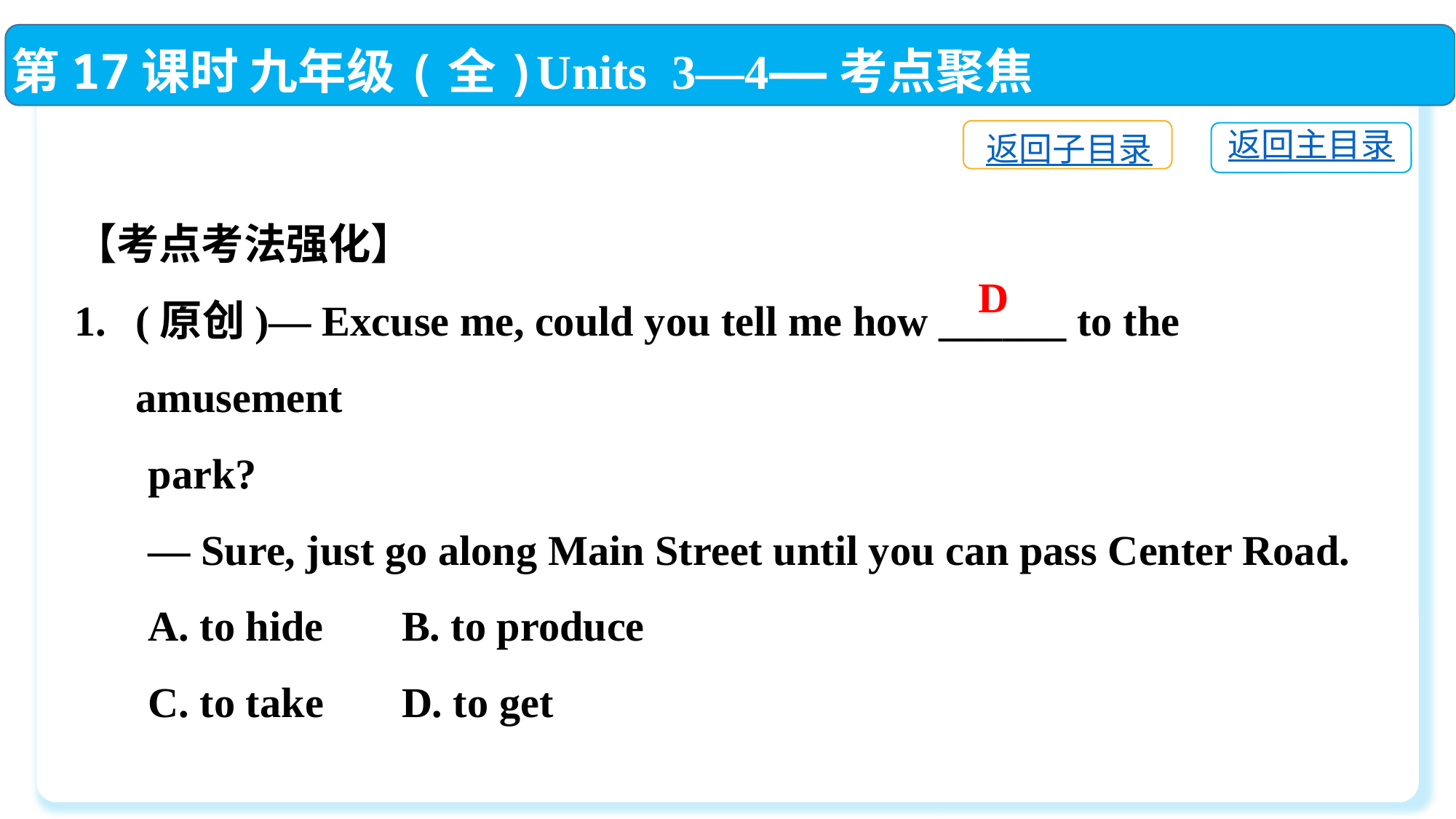

第17课时 九年级(全)Units  3—4——考点聚焦

返回子目录
返回主目录
【考点考法强化】
(原创)— Excuse me, could you tell me how ______ to the amusement
       park?
       — Sure, just go along Main Street until you can pass Center Road.
       A. to hide	B. to produce
       C. to take	D. to get

D